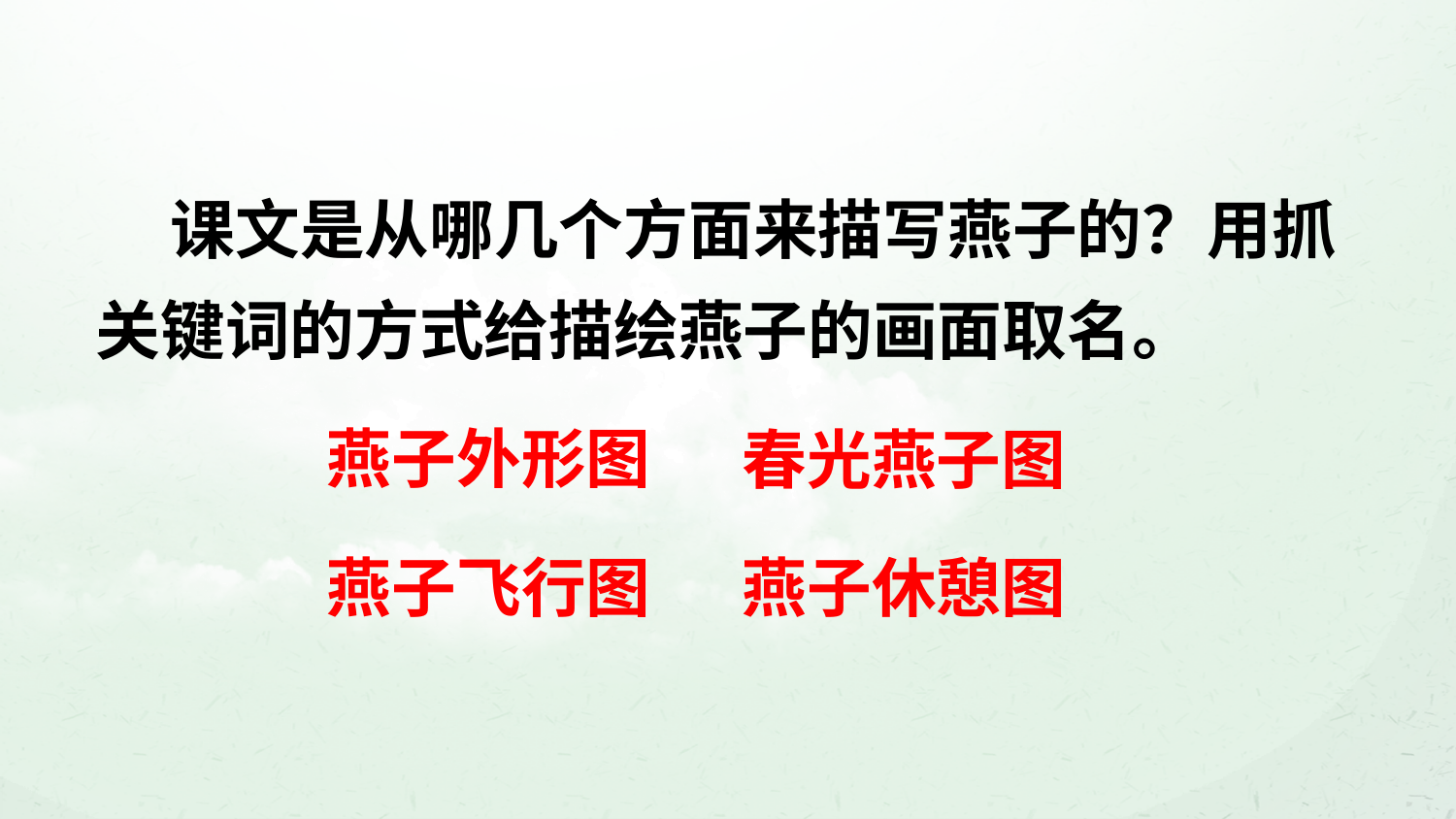

课文是从哪几个方面来描写燕子的？用抓关键词的方式给描绘燕子的画面取名。
燕子外形图
春光燕子图
燕子飞行图
燕子休憩图